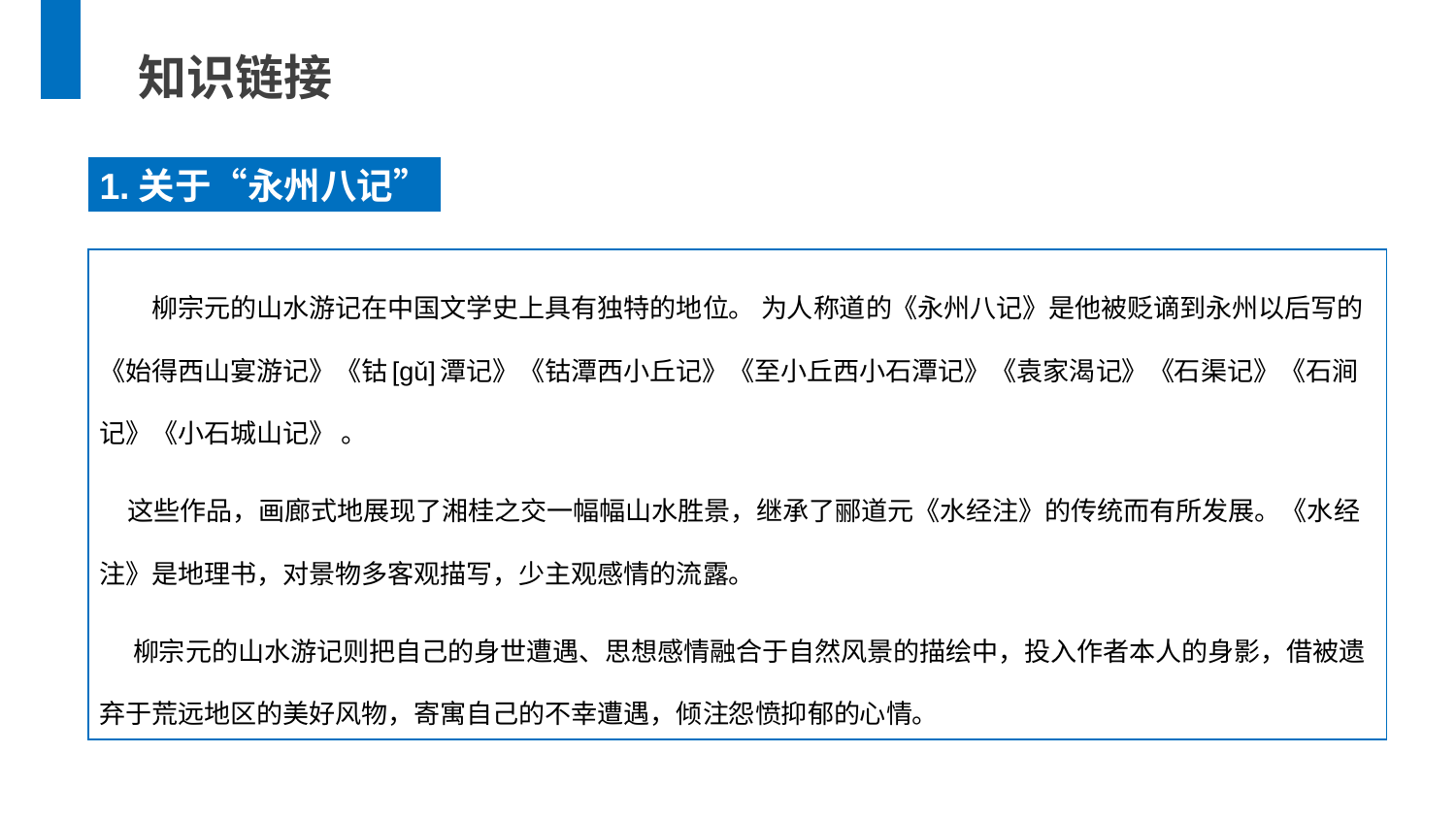

知识链接
1.关于“永州八记”
　　柳宗元的山水游记在中国文学史上具有独特的地位。 为人称道的《永州八记》是他被贬谪到永州以后写的《始得西山宴游记》《钴[gǔ]潭记》《钴潭西小丘记》《至小丘西小石潭记》《袁家渴记》《石渠记》《石涧记》《小石城山记》 。
    这些作品，画廊式地展现了湘桂之交一幅幅山水胜景，继承了郦道元《水经注》的传统而有所发展。《水经注》是地理书，对景物多客观描写，少主观感情的流露。
     柳宗元的山水游记则把自己的身世遭遇、思想感情融合于自然风景的描绘中，投入作者本人的身影，借被遗弃于荒远地区的美好风物，寄寓自己的不幸遭遇，倾注怨愤抑郁的心情。